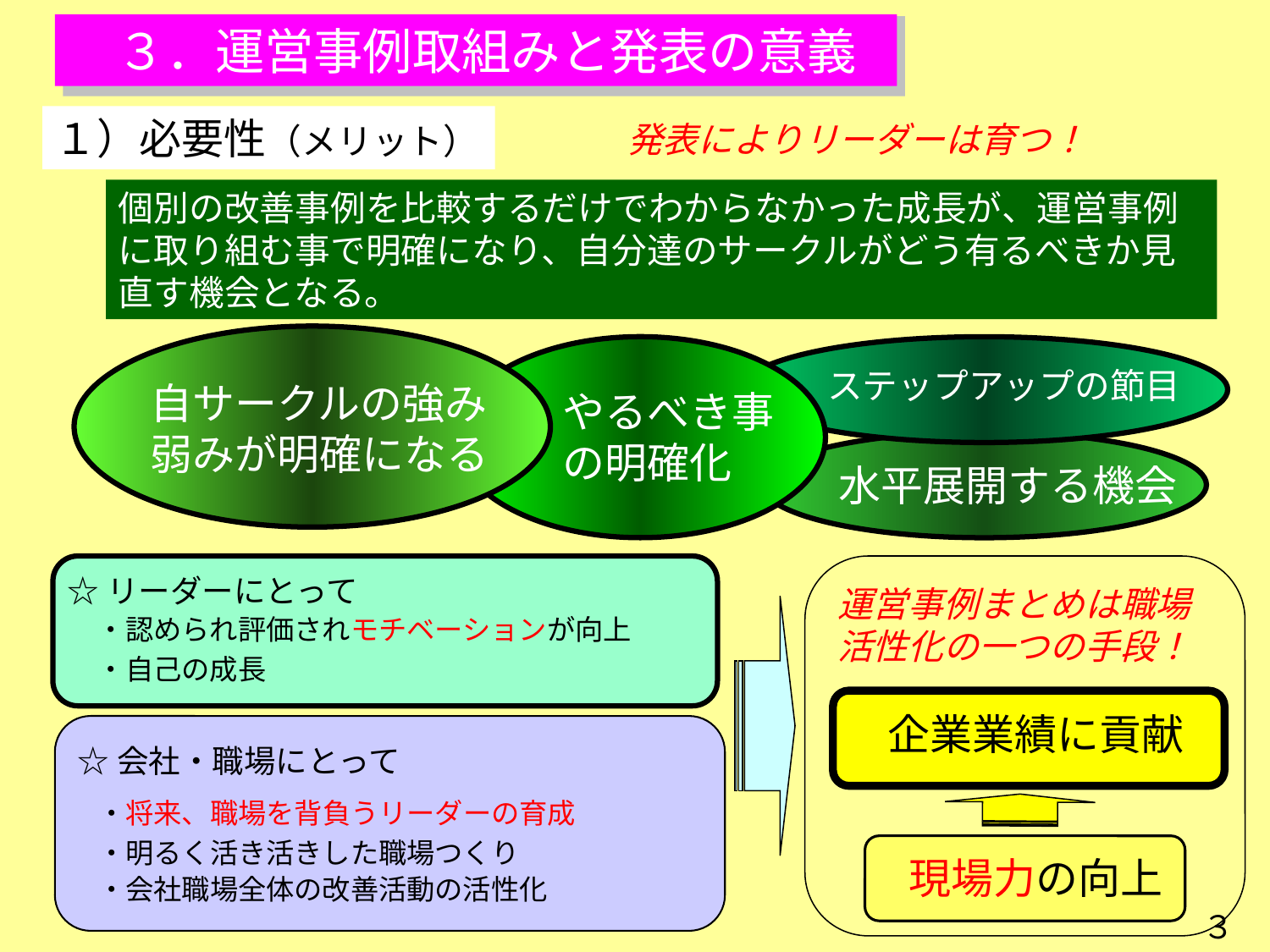

３．運営事例取組みと発表の意義

１）必要性（メリット）
発表によりリーダーは育つ！
個別の改善事例を比較するだけでわからなかった成長が、運営事例に取り組む事で明確になり、自分達のサークルがどう有るべきか見直す機会となる。

ステップアップの節目
自サークルの強み弱みが明確になる
やるべき事の明確化

水平展開する機会

☆リーダーにとって
・認められ評価されモチベーションが向上
・自己の成長

☆会社・職場にとって
・将来、職場を背負うリーダーの育成
・明るく活き活きした職場つくり
・会社職場全体の改善活動の活性化

運営事例まとめは職場活性化の一つの手段！

　企業業績に貢献

現場力の向上

３